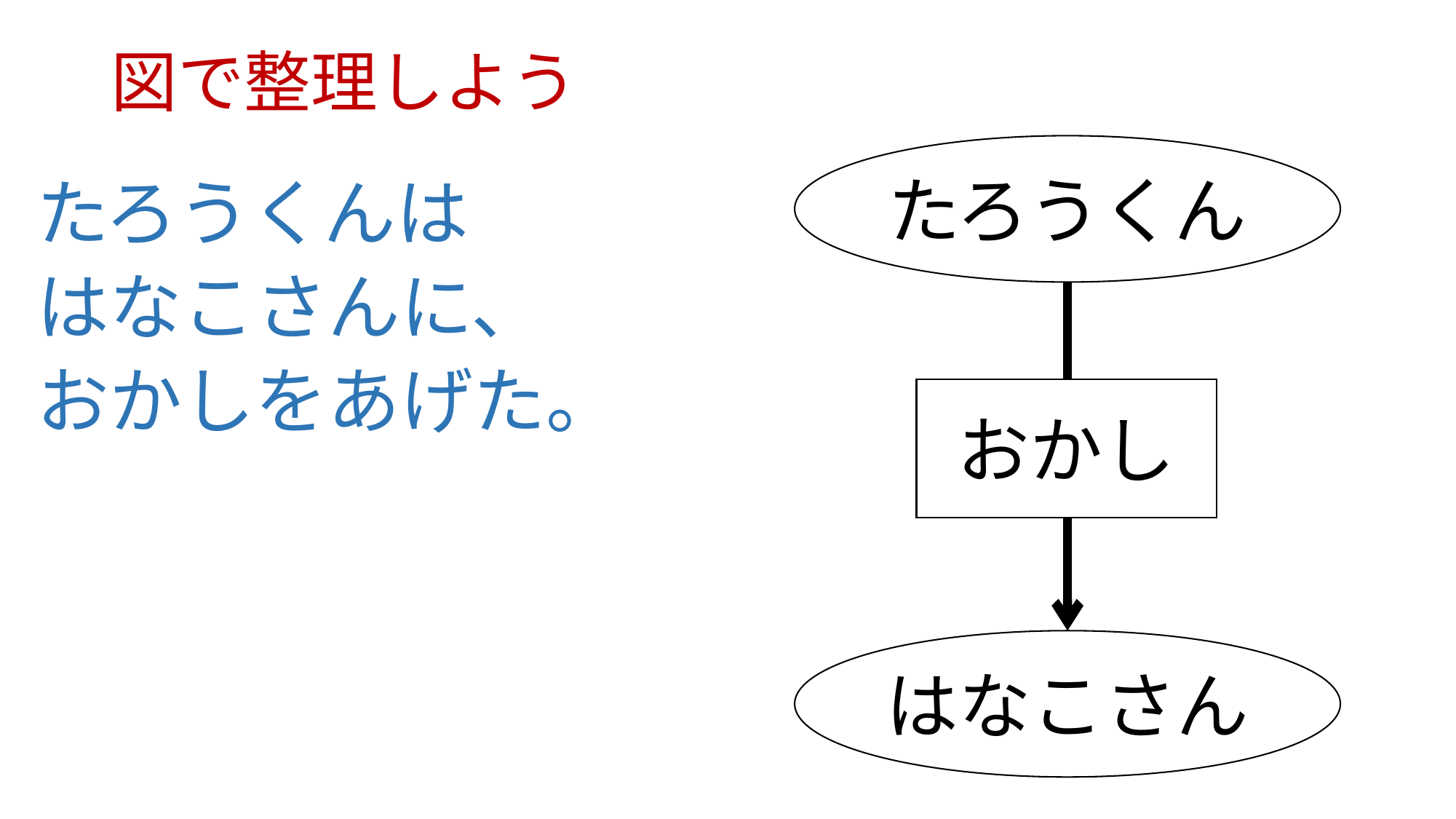

# 図で整理しよう
たろうくん
たろうくんは
はなこさんに、
おかしをあげた。
おかし
はなこさん